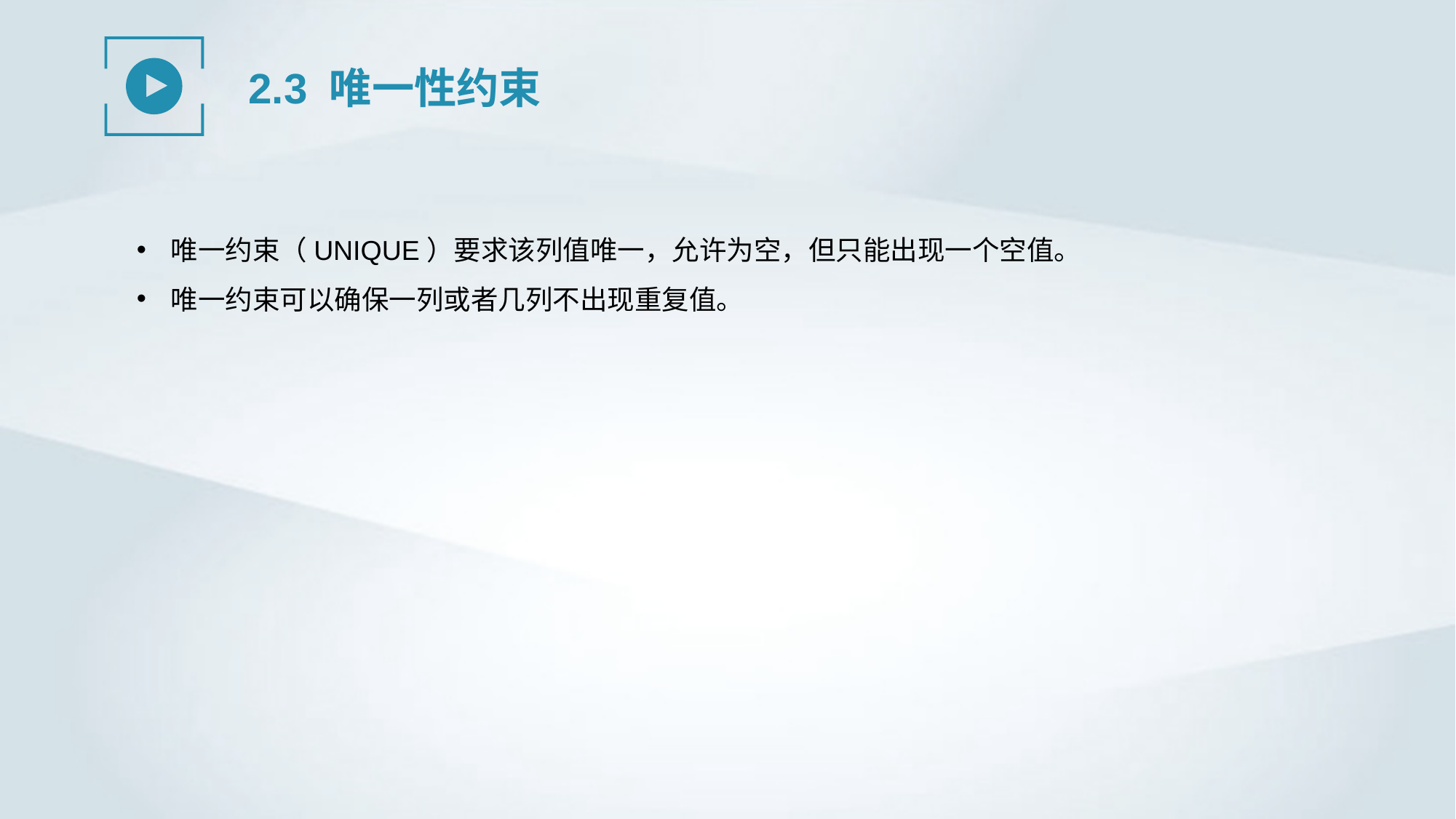

2.3 唯一性约束
唯一约束（UNIQUE）要求该列值唯一，允许为空，但只能出现一个空值。
唯一约束可以确保一列或者几列不出现重复值。